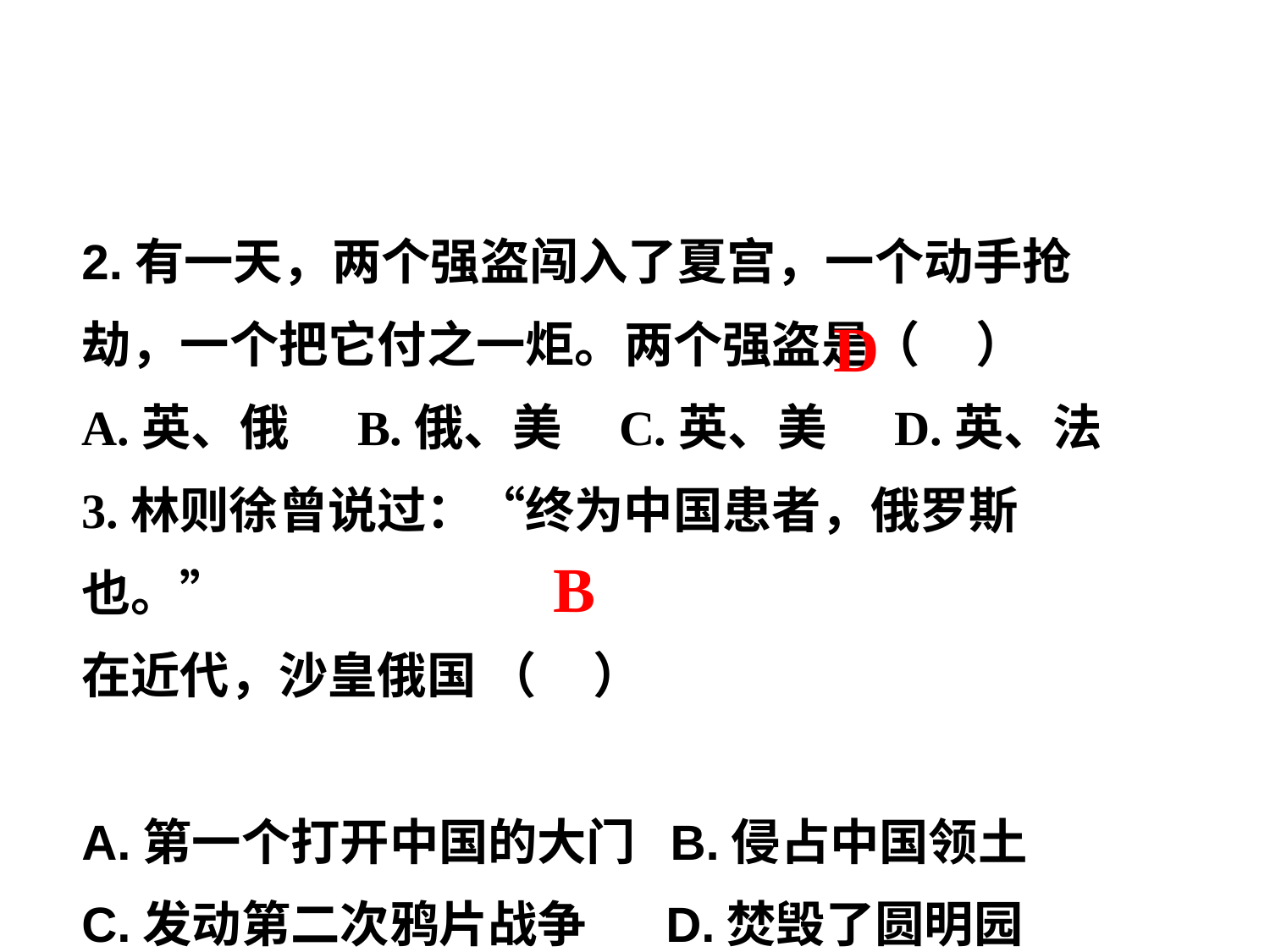

2.有一天，两个强盗闯入了夏宫，一个动手抢劫，一个把它付之一炬。两个强盗是（     ）
A.英、俄     B.俄、美    C.英、美     D.英、法
3.林则徐曾说过：“终为中国患者，俄罗斯也。”
在近代，沙皇俄国 （     ）
A.第一个打开中国的大门  B.侵占中国领土
C.发动第二次鸦片战争      D.焚毁了圆明园
  D
  B